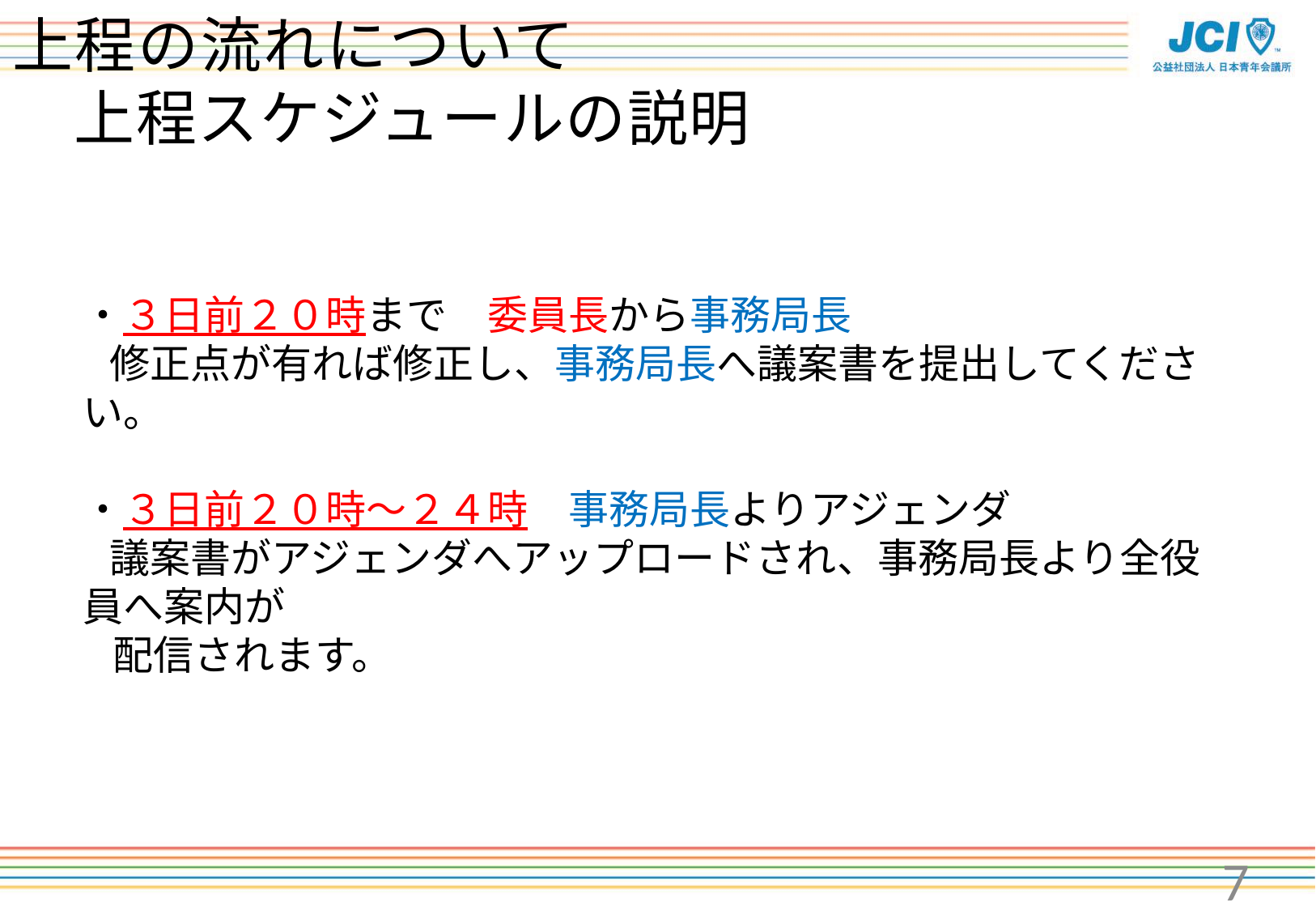

# 上程の流れについて 　上程スケジュールの説明
・３日前２０時まで　委員長から事務局長
　修正点が有れば修正し、事務局長へ議案書を提出してください。

・３日前２０時～２４時　事務局長よりアジェンダ
　議案書がアジェンダへアップロードされ、事務局長より全役員へ案内が
　配信されます。
7